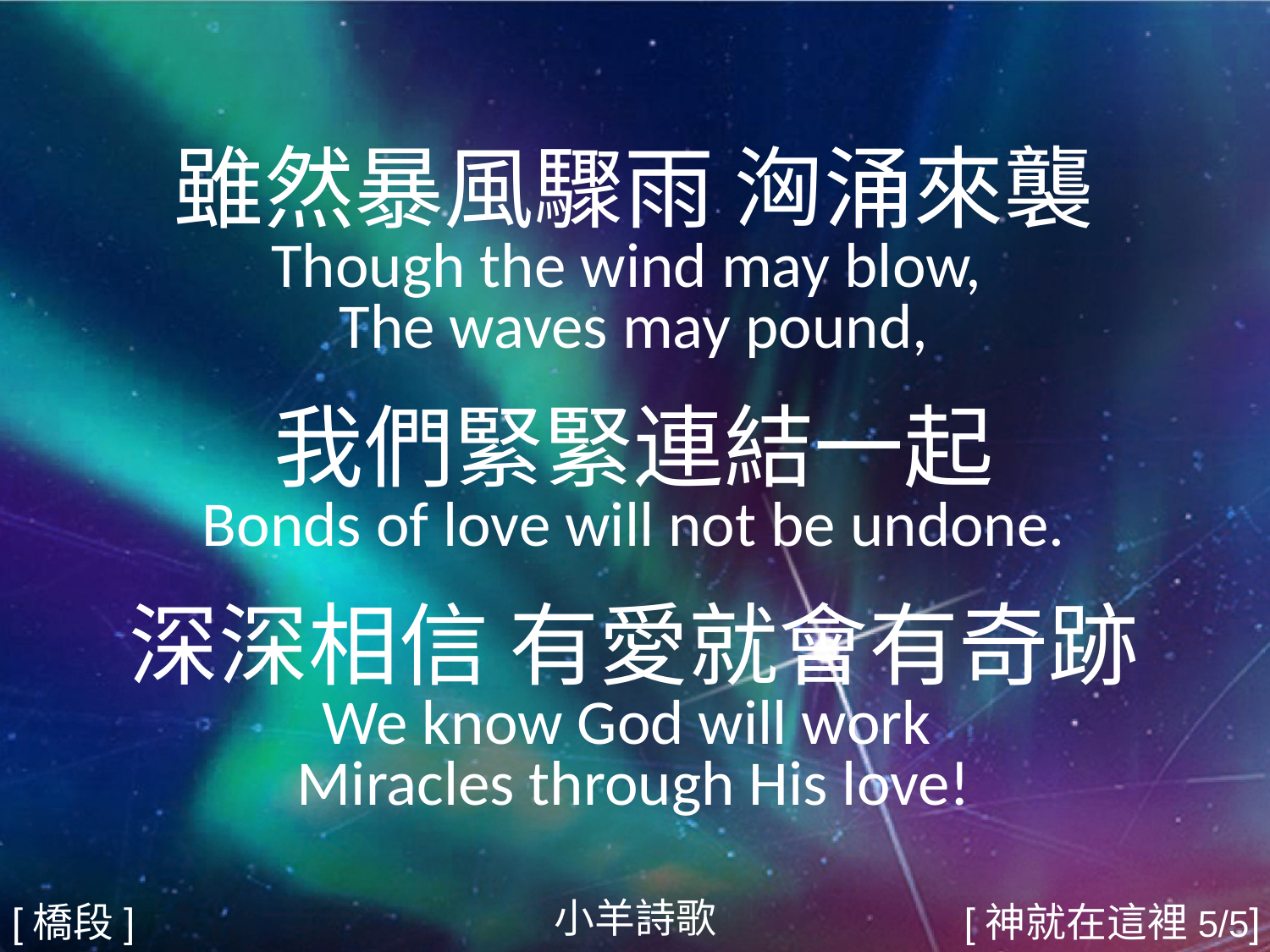

雖然暴風驟雨 洶涌來襲
Though the wind may blow,
The waves may pound,

我們緊緊連結一起
Bonds of love will not be undone.

深深相信 有愛就會有奇跡
We know God will work
Miracles through His love!
#

小羊詩歌
[橋段]
[神就在這裡5/5]